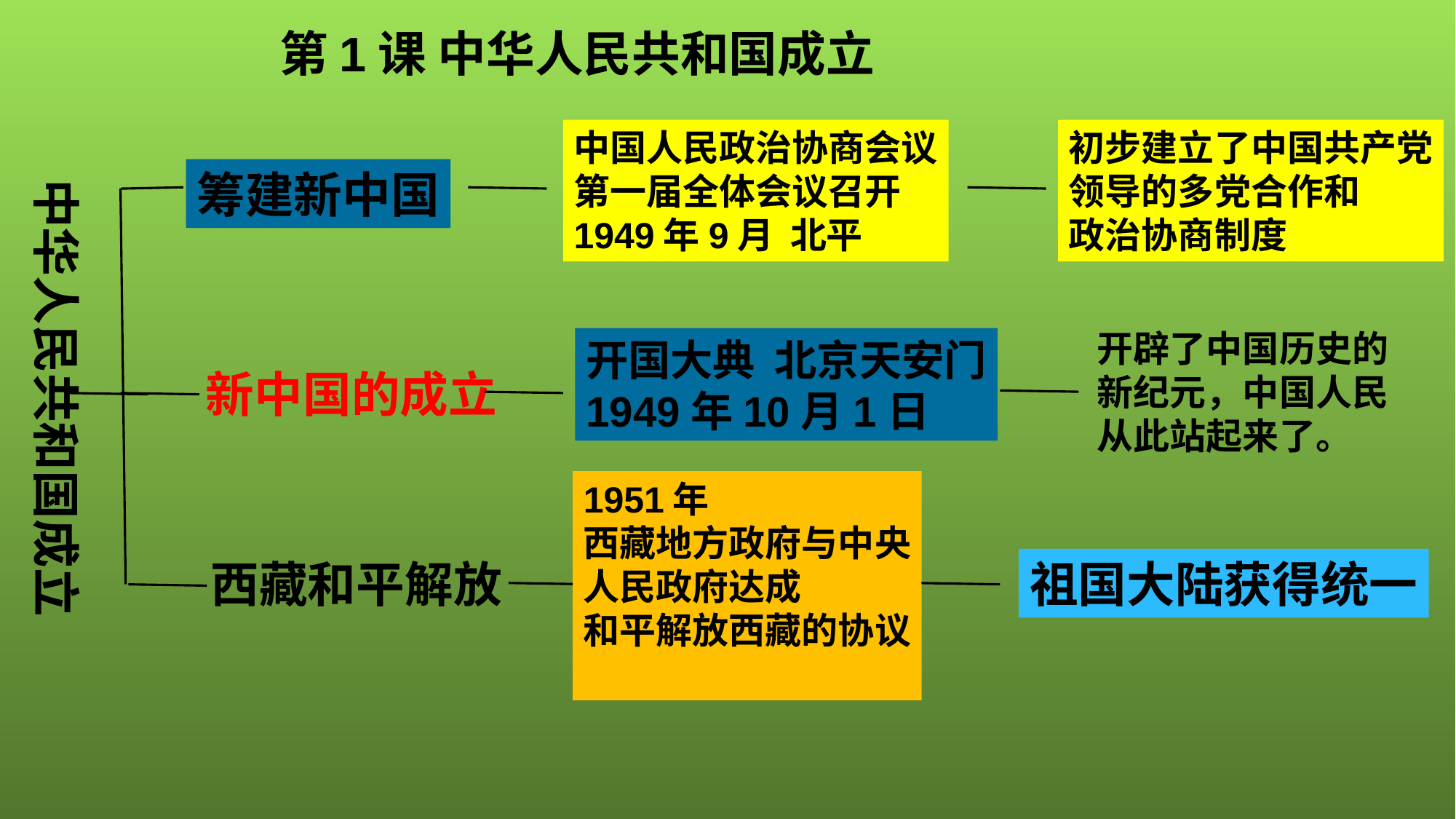

第1课 中华人民共和国成立
中国人民政治协商会议
第一届全体会议召开
1949年9月  北平
初步建立了中国共产党
领导的多党合作和
政治协商制度
筹建新中国
中华人民共和国成立
开辟了中国历史的新纪元，中国人民从此站起来了。
开国大典  北京天安门
1949年10月1日
新中国的成立
1951年
西藏地方政府与中央
人民政府达成
和平解放西藏的协议

西藏和平解放
祖国大陆获得统一